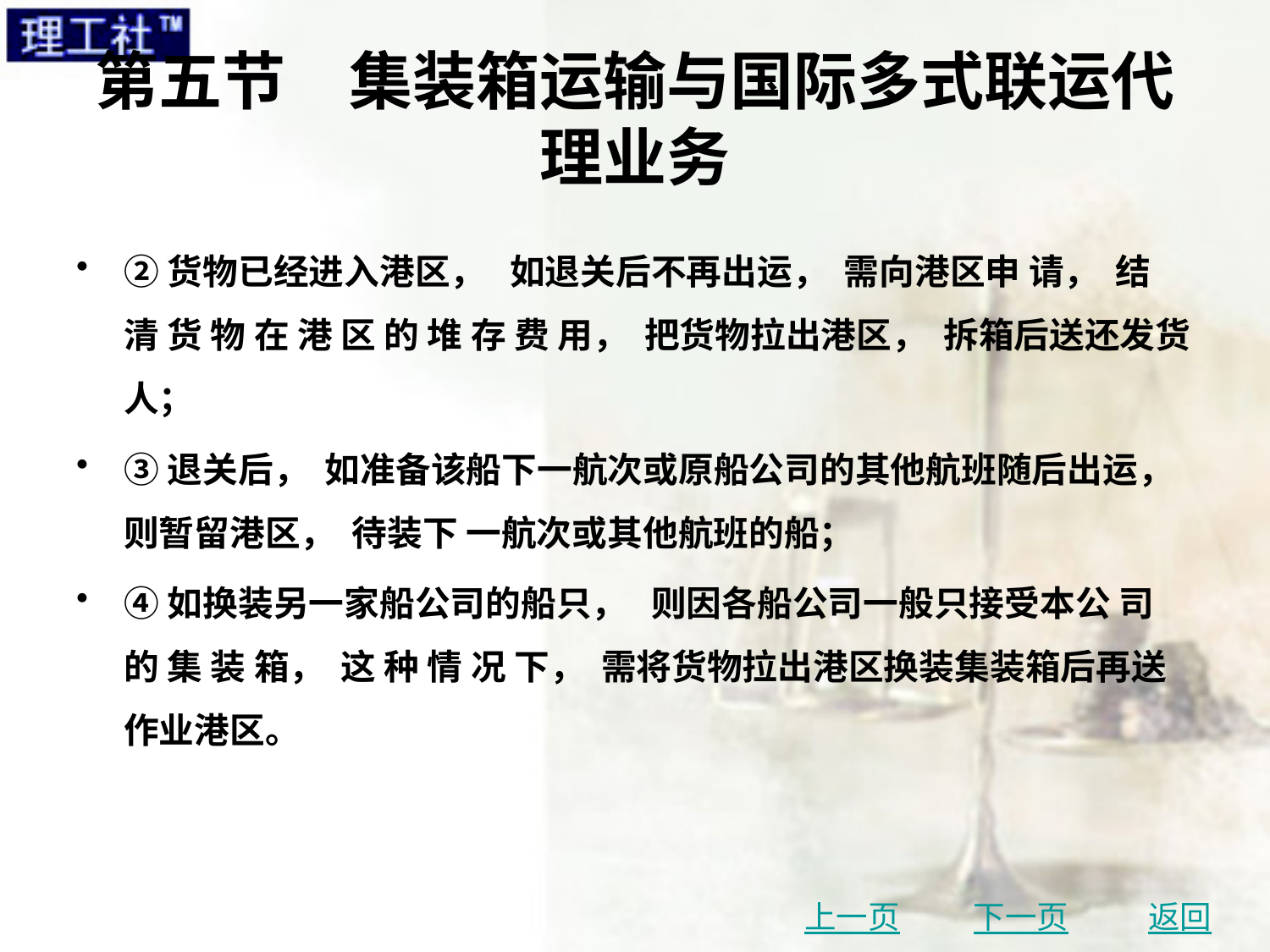

# 第五节　集装箱运输与国际多式联运代理业务
②货物已经进入港区，   如退关后不再出运，  需向港区申 请，  结 清 货 物 在 港 区 的 堆 存 费 用，  把货物拉出港区，  拆箱后送还发货人；
③退关后，  如准备该船下一航次或原船公司的其他航班随后出运，   则暂留港区，  待装下 一航次或其他航班的船；
④如换装另一家船公司的船只，   则因各船公司一般只接受本公 司 的 集 装 箱，  这 种 情 况 下，  需将货物拉出港区换装集装箱后再送作业港区。

上一页
下一页
返回